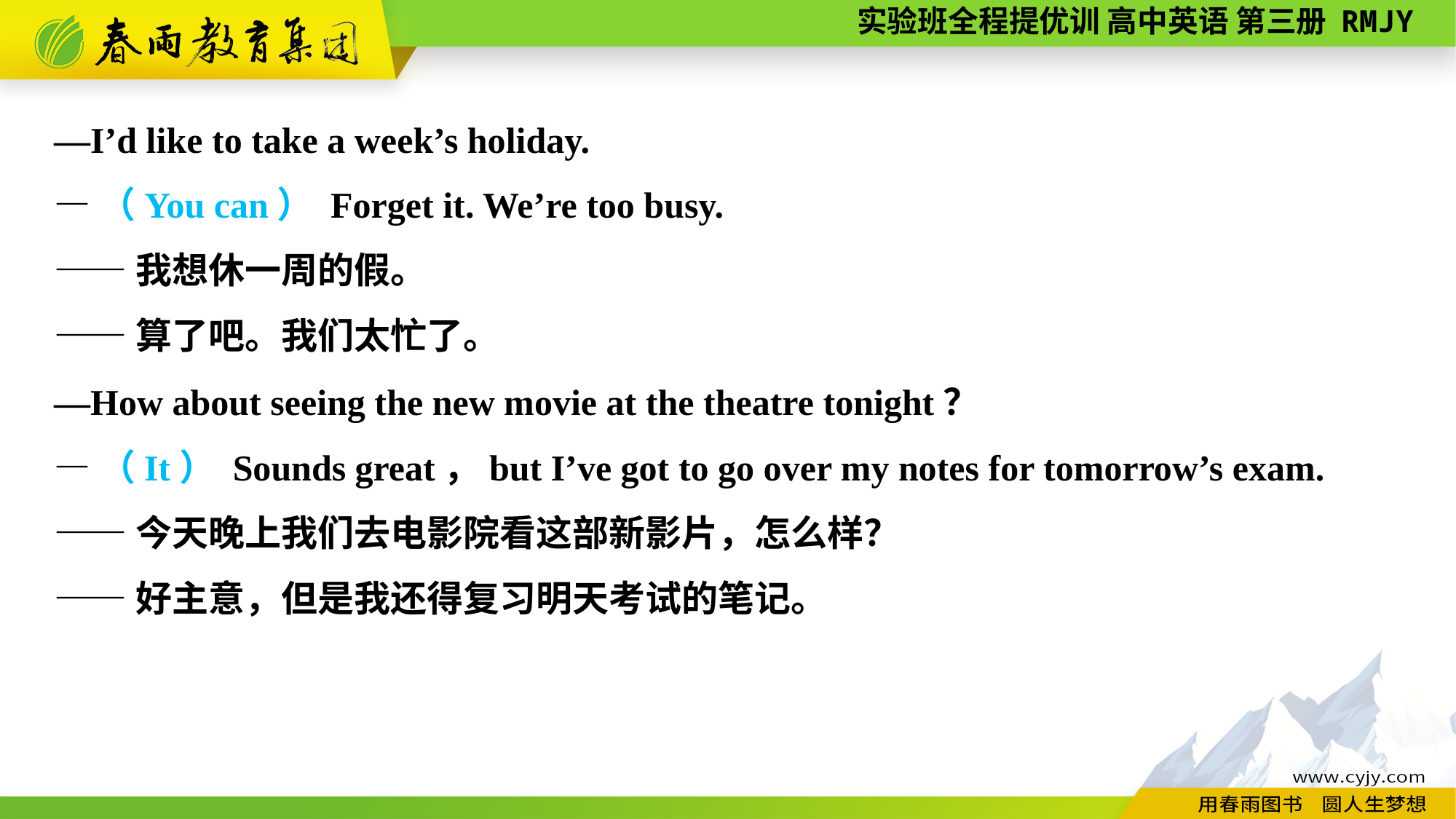

—I’d like to take a week’s holiday.
—（You can） Forget it. We’re too busy.
——我想休一周的假。
——算了吧。我们太忙了。
—How about seeing the new movie at the theatre tonight？
—（It） Sounds great，but I’ve got to go over my notes for tomorrow’s exam.
——今天晚上我们去电影院看这部新影片，怎么样？
——好主意，但是我还得复习明天考试的笔记。